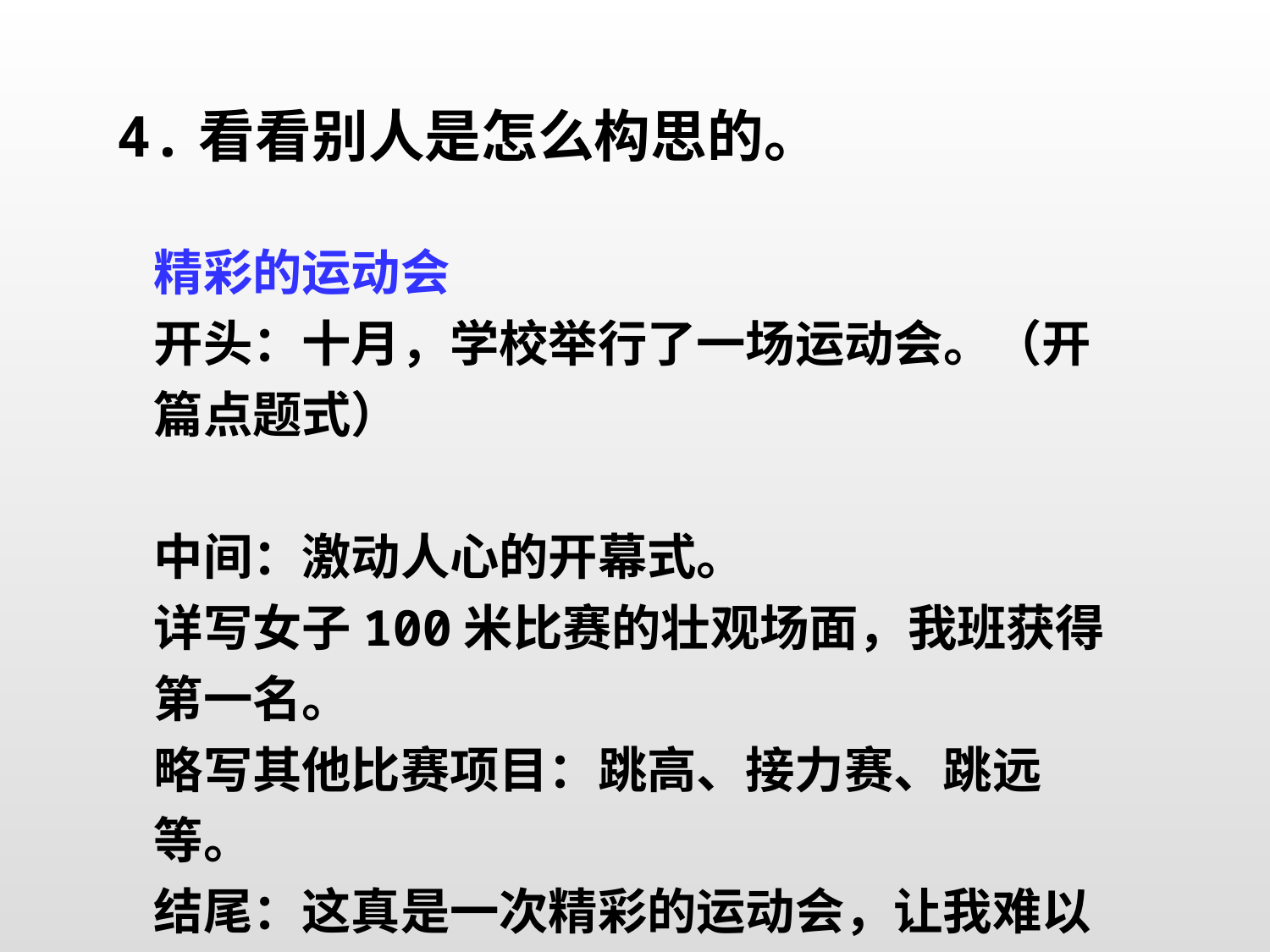

4.看看别人是怎么构思的。
精彩的运动会
开头：十月，学校举行了一场运动会。（开篇点题式）
中间：激动人心的开幕式。
详写女子100米比赛的壮观场面，我班获得第一名。
略写其他比赛项目：跳高、接力赛、跳远等。
结尾：这真是一次精彩的运动会，让我难以忘怀。（抒情式）